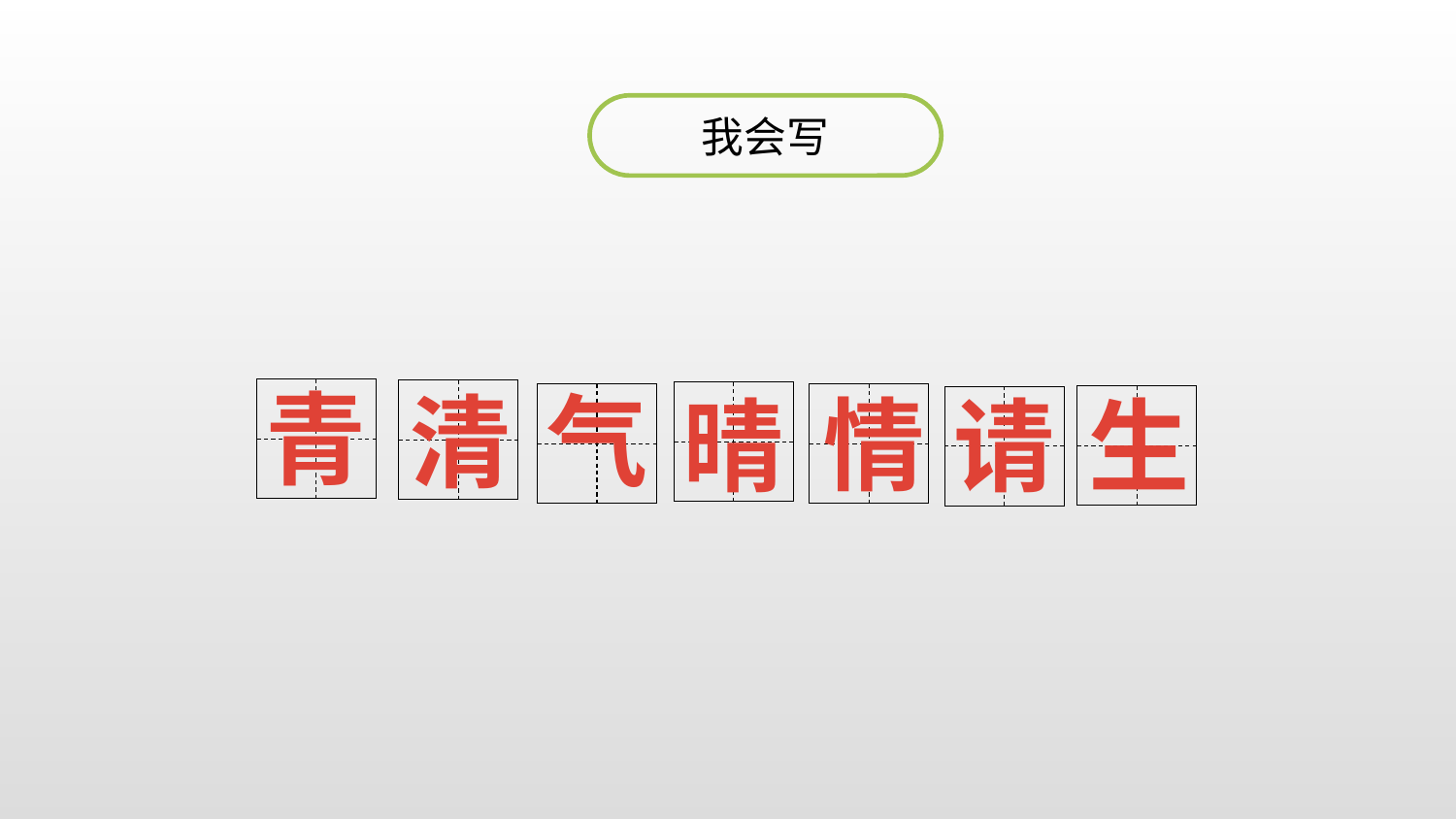

我会写
青
气
清
情
晴
生

请